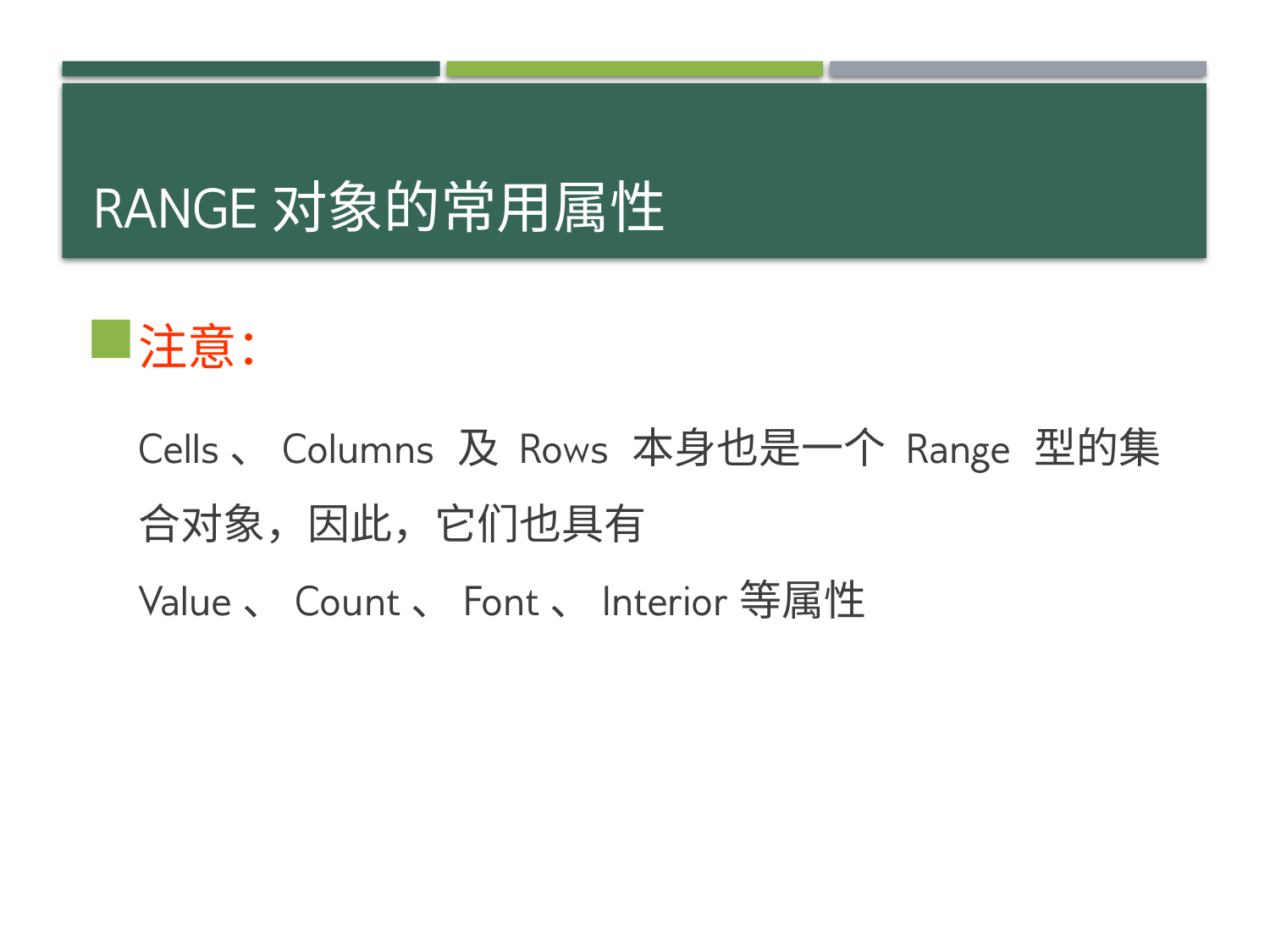

# Range对象的常用属性
注意：
Cells、Columns 及 Rows 本身也是一个 Range 型的集合对象，因此，它们也具有 Value、Count、Font、Interior等属性